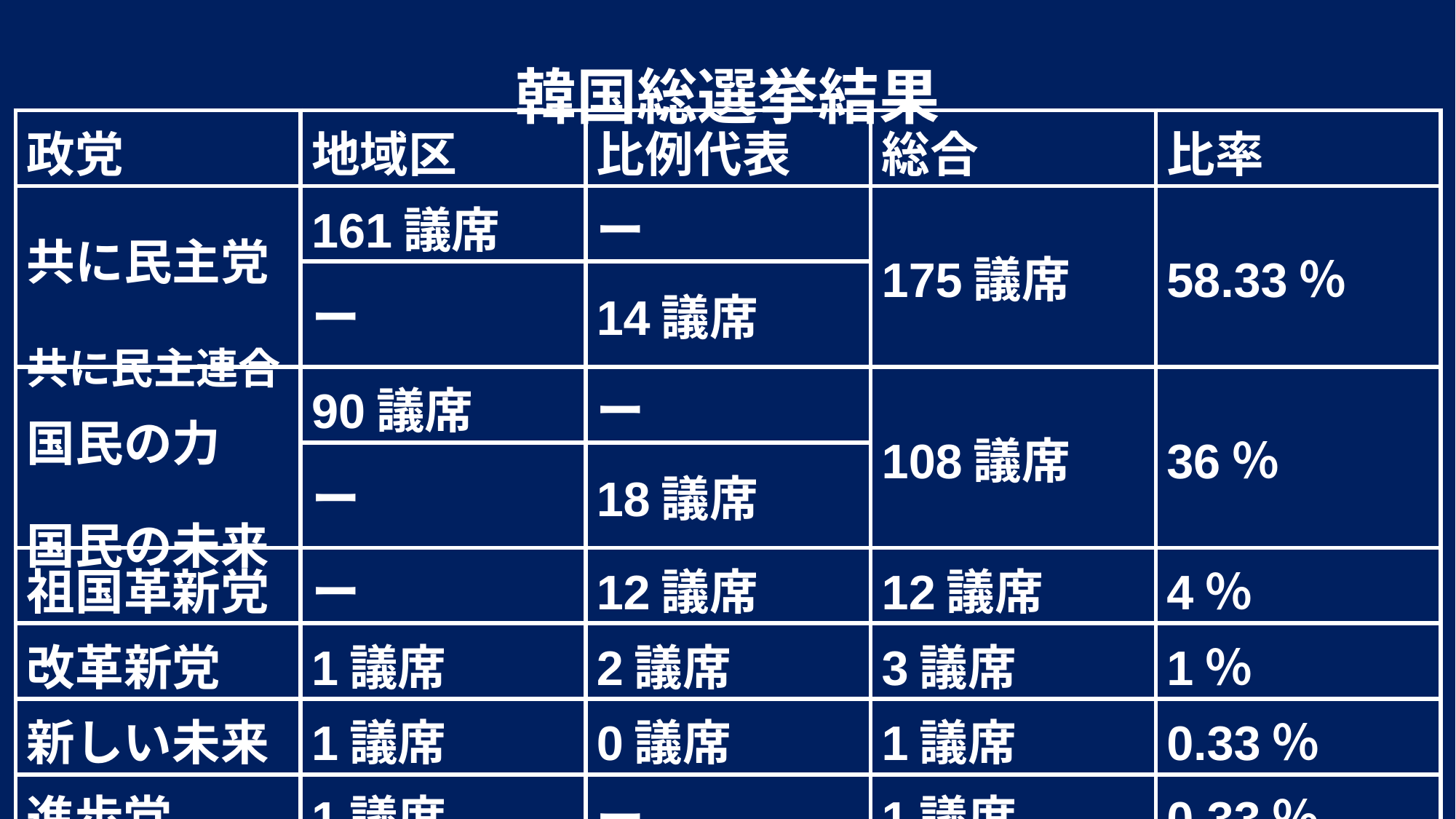

韓国総選挙結果
| 政党 | 地域区 | 比例代表 | 総合 | 比率 |
| --- | --- | --- | --- | --- |
| 共に民主党 共に民主連合 | 161議席 | ー | 175議席 | 58.33％ |
|  | ー | 14議席 |  |  |
| 国民の力 国民の未来 | 90議席 | ー | 108議席 | 36％ |
|  | ー | 18議席 |  |  |
| 祖国革新党 | ー | 12議席 | 12議席 | 4％ |
| 改革新党 | 1議席 | 2議席 | 3議席 | 1％ |
| 新しい未来 | 1議席 | 0議席 | 1議席 | 0.33％ |
| 進歩党 | 1議席 | ー | 1議席 | 0.33％ |